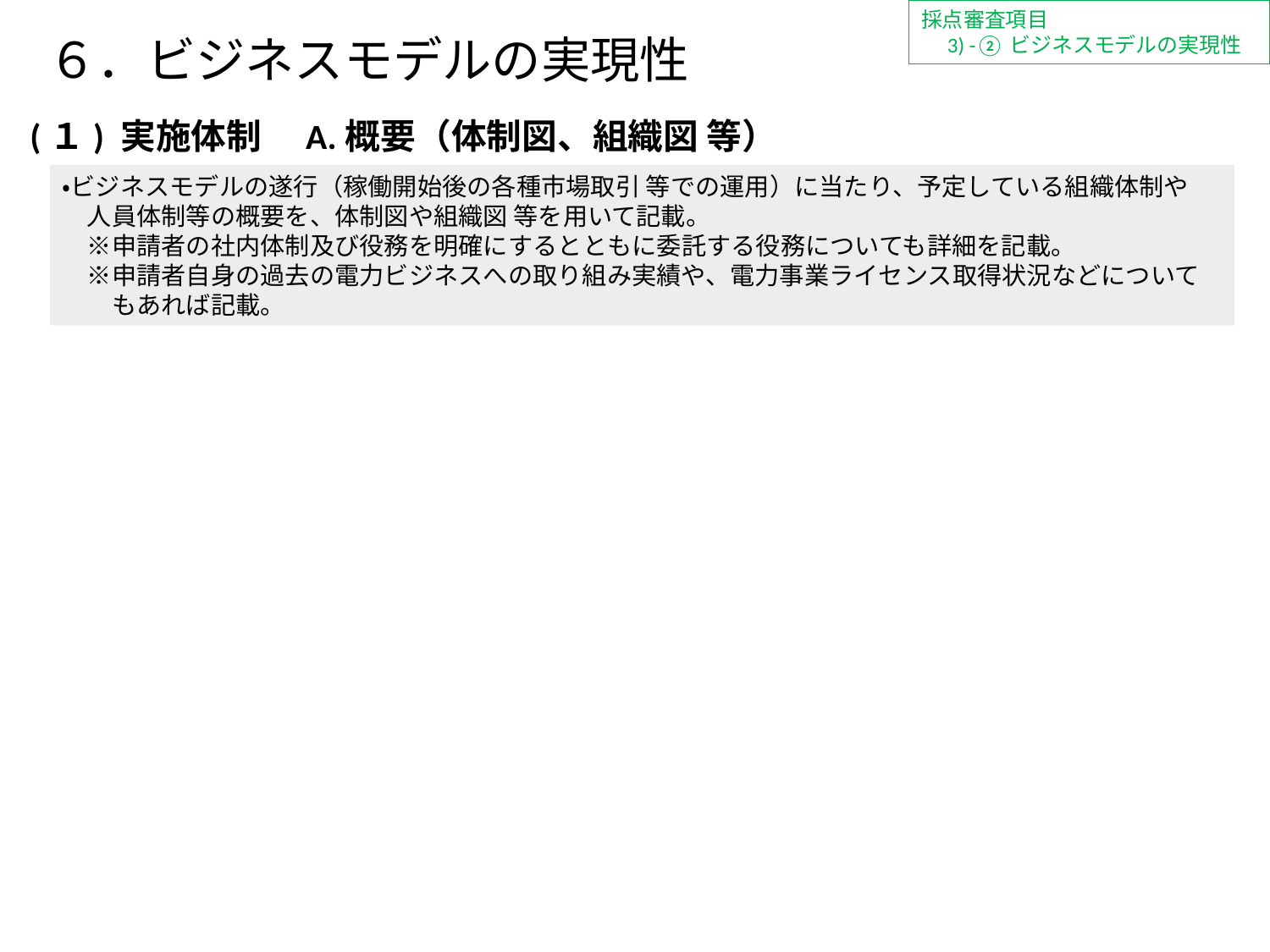

採点審査項目
　3) -②ビジネスモデルの実現性
６．ビジネスモデルの実現性
(１) 実施体制　A.概要（体制図、組織図 等）
・ビジネスモデルの遂行（稼働開始後の各種市場取引 等での運用）に当たり、予定している組織体制や
　人員体制等の概要を、体制図や組織図 等を用いて記載。
　※申請者の社内体制及び役務を明確にするとともに委託する役務についても詳細を記載。
　※申請者自身の過去の電力ビジネスへの取り組み実績や、電力事業ライセンス取得状況などについて
　　もあれば記載。